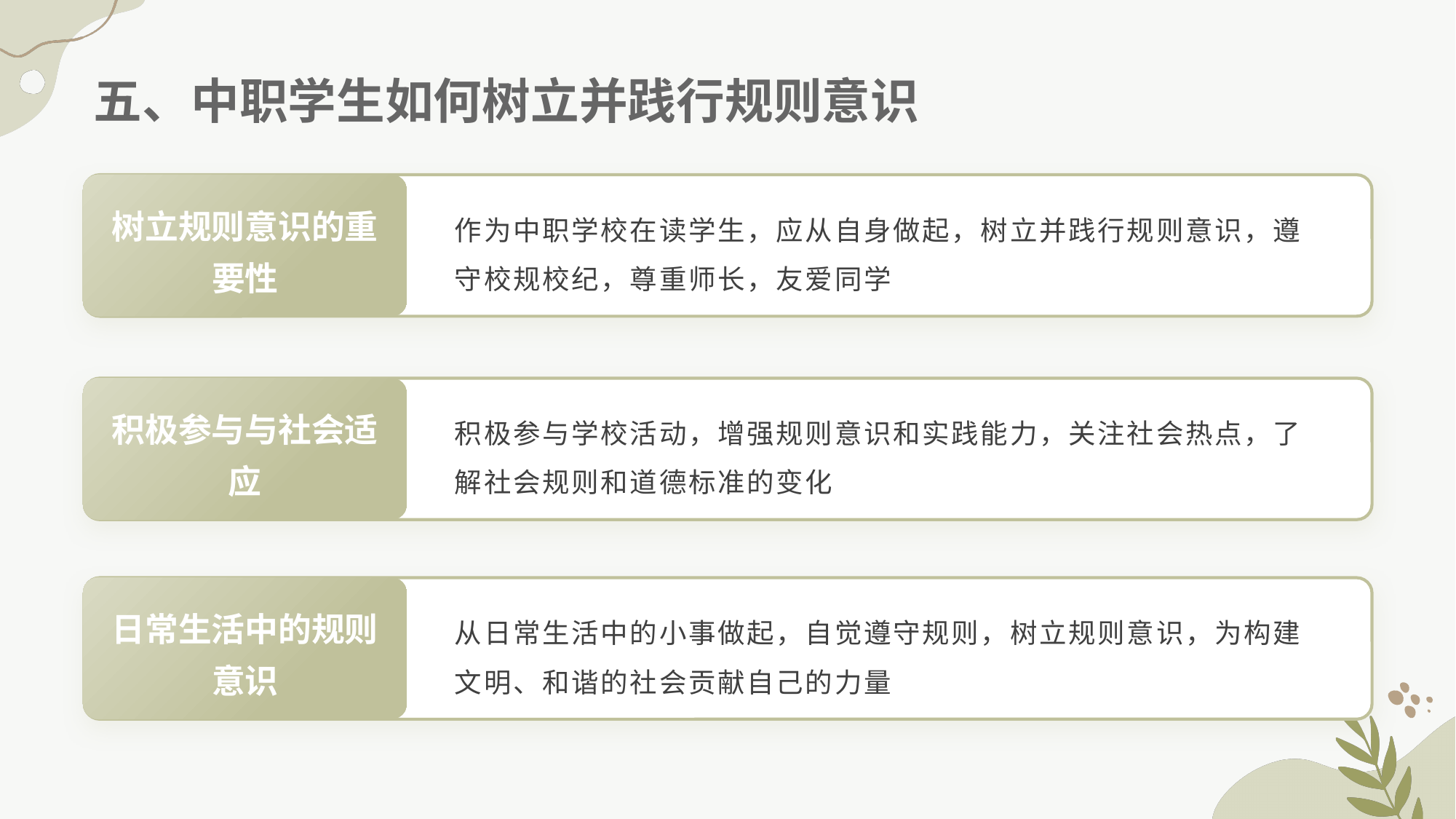

# 五、中职学生如何树立并践行规则意识
树立规则意识的重要性

作为中职学校在读学生，应从自身做起，树立并践行规则意识，遵守校规校纪，尊重师长，友爱同学
积极参与与社会适应

积极参与学校活动，增强规则意识和实践能力，关注社会热点，了解社会规则和道德标准的变化
日常生活中的规则意识

从日常生活中的小事做起，自觉遵守规则，树立规则意识，为构建文明、和谐的社会贡献自己的力量